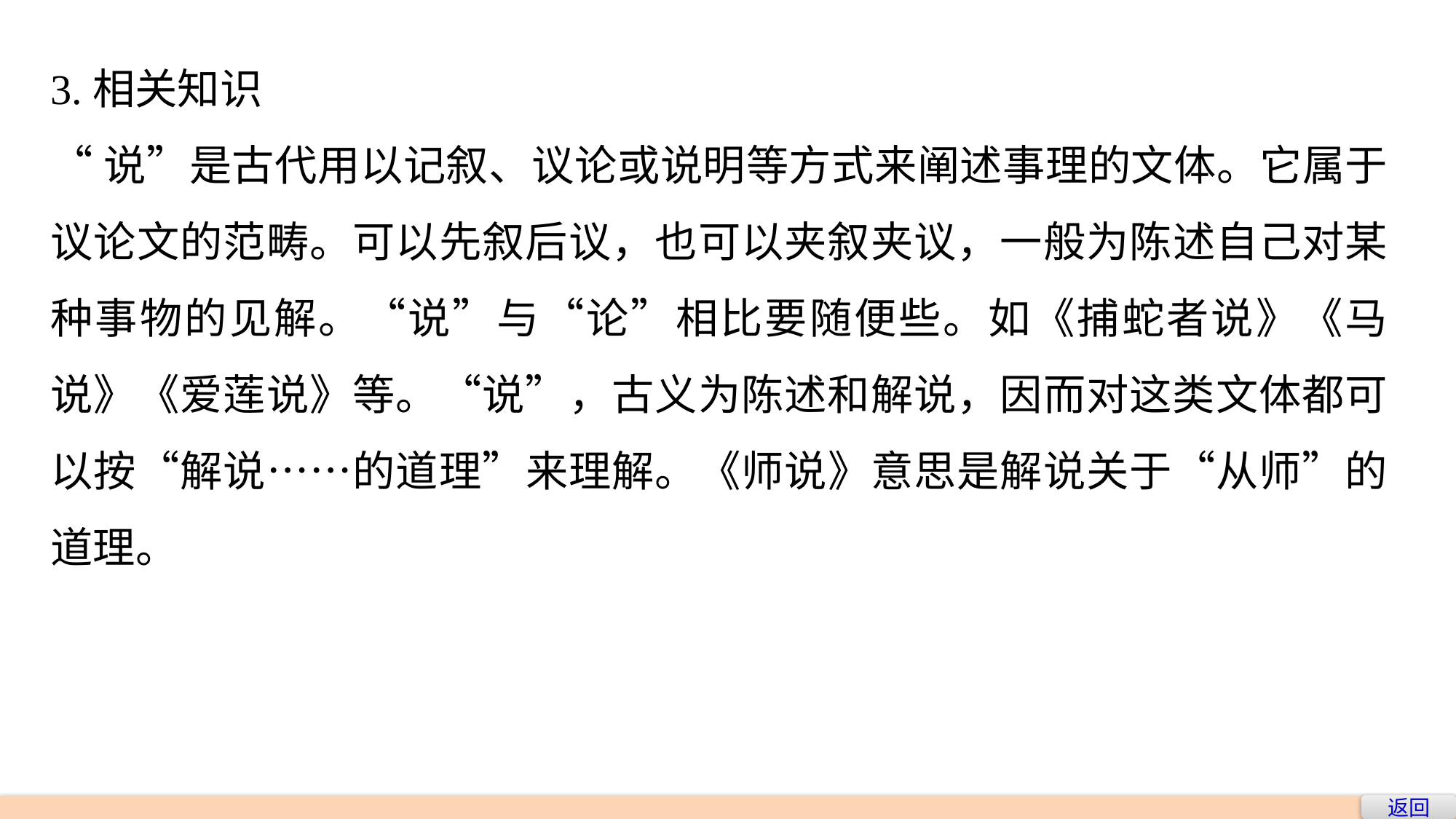

3.相关知识
“说”是古代用以记叙、议论或说明等方式来阐述事理的文体。它属于议论文的范畴。可以先叙后议，也可以夹叙夹议，一般为陈述自己对某种事物的见解。“说”与“论”相比要随便些。如《捕蛇者说》《马说》《爱莲说》等。“说”，古义为陈述和解说，因而对这类文体都可以按“解说……的道理”来理解。《师说》意思是解说关于“从师”的道理。
返回